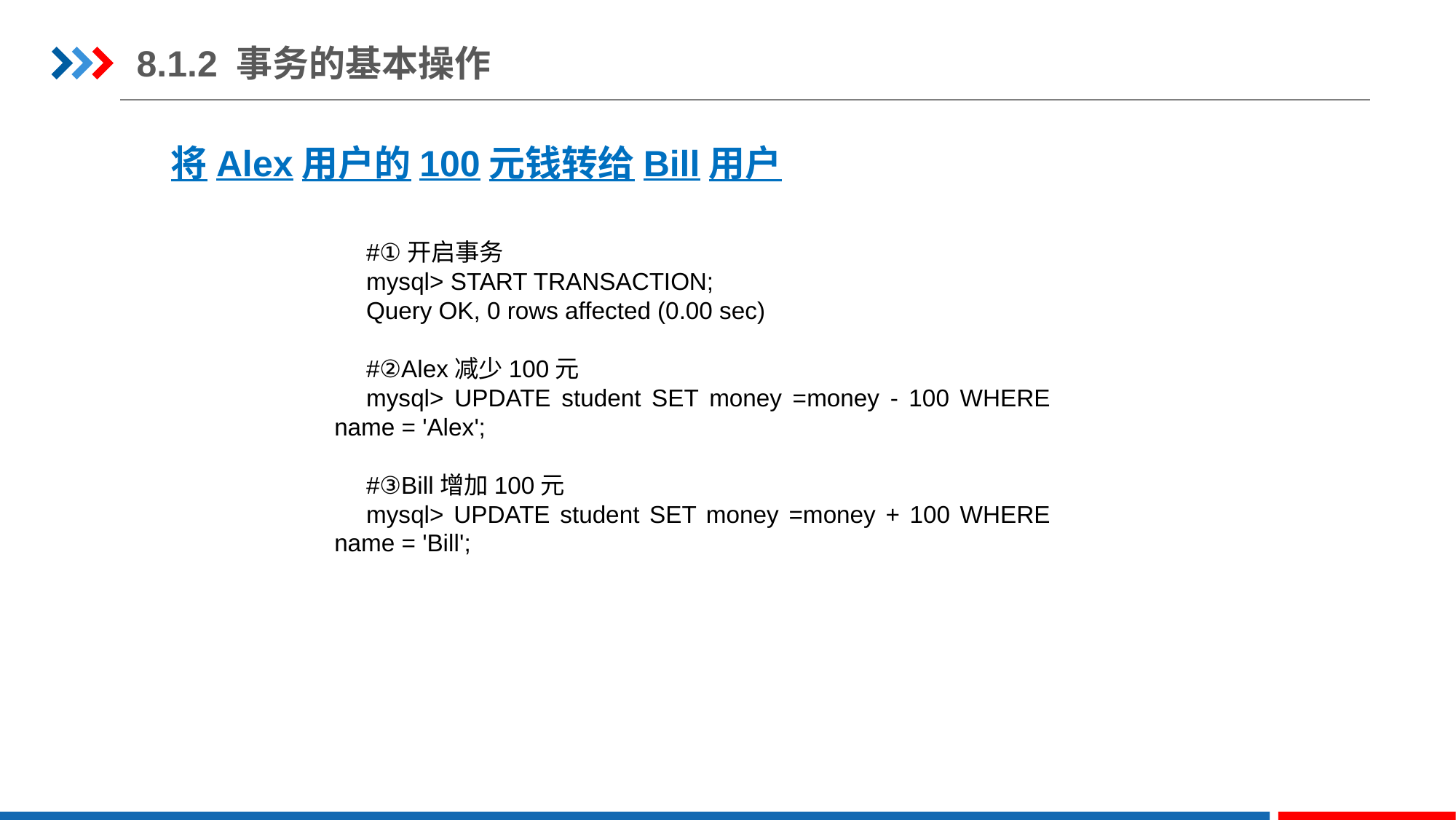

8.1.2 事务的基本操作
将Alex用户的100元钱转给Bill用户
#①开启事务
mysql> START TRANSACTION;
Query OK, 0 rows affected (0.00 sec)

#②Alex减少100元
mysql> UPDATE student SET money =money - 100 WHERE name = 'Alex';

#③Bill增加100元
mysql> UPDATE student SET money =money + 100 WHERE name = 'Bill';